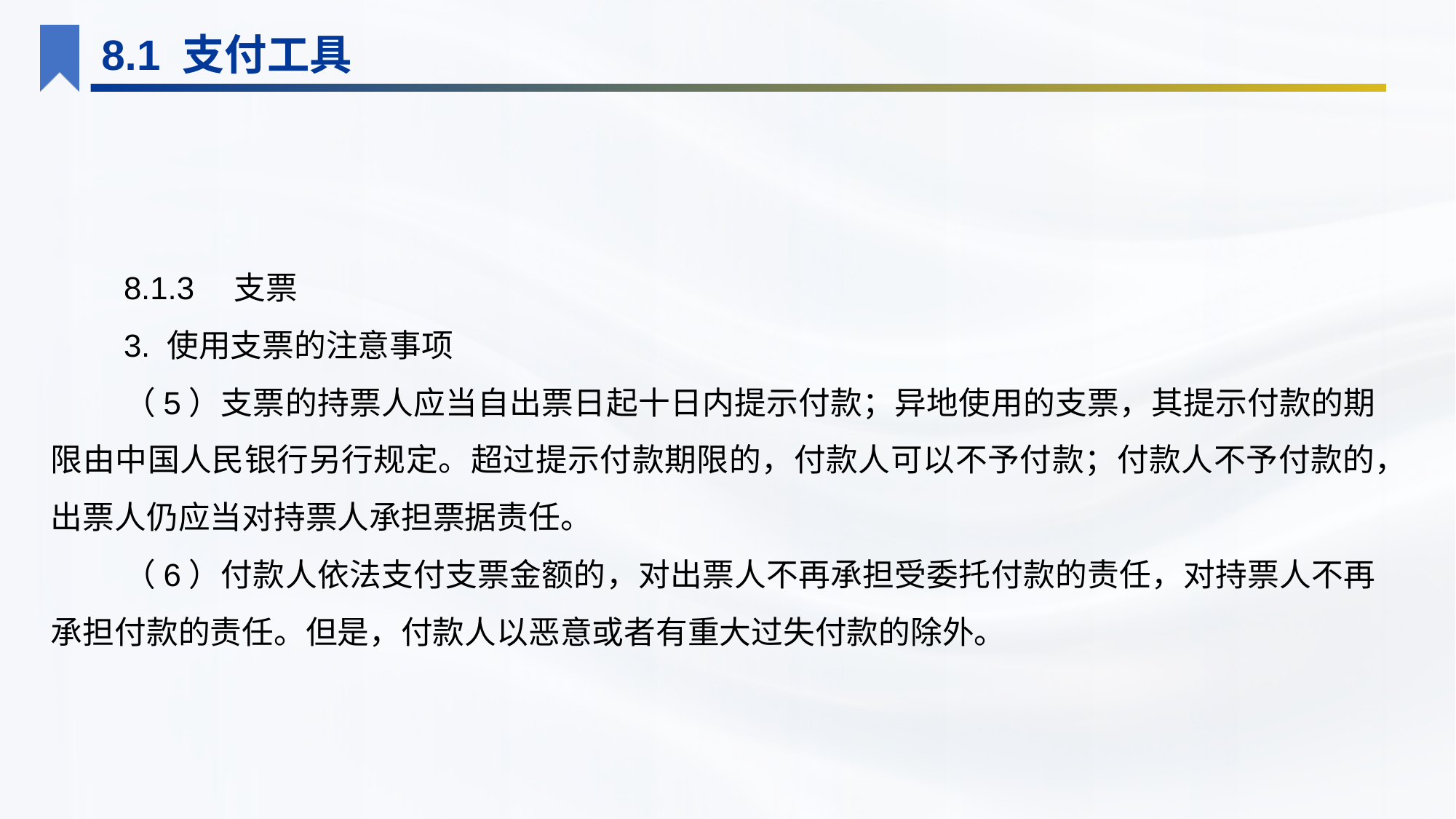

8.1 支付工具
8.1.3　支票
3. 使用支票的注意事项
（5）支票的持票人应当自出票日起十日内提示付款；异地使用的支票，其提示付款的期限由中国人民银行另行规定。超过提示付款期限的，付款人可以不予付款；付款人不予付款的，出票人仍应当对持票人承担票据责任。
（6）付款人依法支付支票金额的，对出票人不再承担受委托付款的责任，对持票人不再承担付款的责任。但是，付款人以恶意或者有重大过失付款的除外。